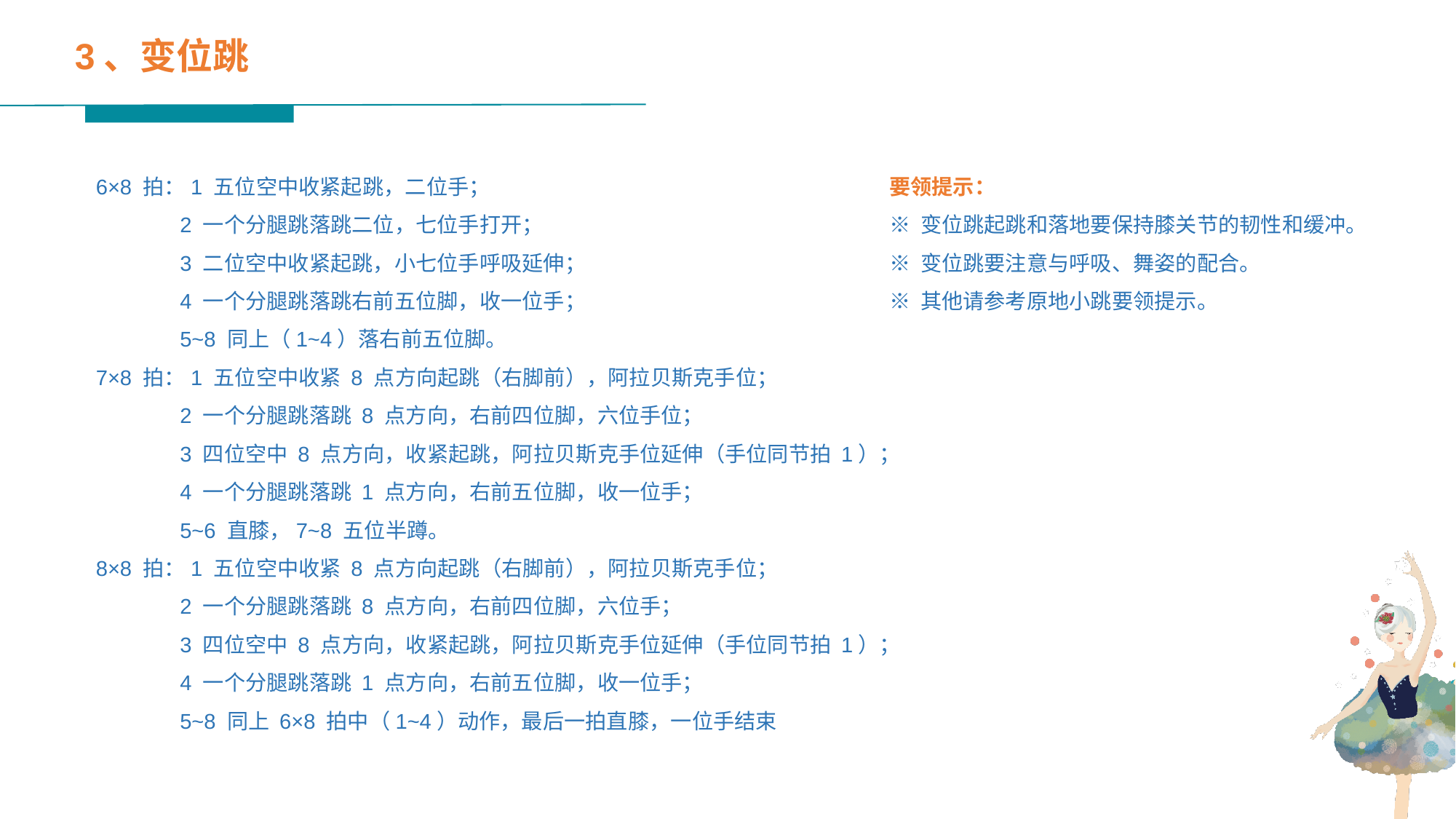

3、变位跳

6×8 拍：1 五位空中收紧起跳，二位手；
              2 一个分腿跳落跳二位，七位手打开；
              3 二位空中收紧起跳，小七位手呼吸延伸；
              4 一个分腿跳落跳右前五位脚，收一位手；
              5~8 同上（1~4）落右前五位脚。
7×8 拍：1 五位空中收紧 8 点方向起跳（右脚前），阿拉贝斯克手位；
              2 一个分腿跳落跳 8 点方向，右前四位脚，六位手位；
              3 四位空中 8 点方向，收紧起跳，阿拉贝斯克手位延伸（手位同节拍 1）；
              4 一个分腿跳落跳 1 点方向，右前五位脚，收一位手；
              5~6 直膝，7~8 五位半蹲。
8×8 拍：1 五位空中收紧 8 点方向起跳（右脚前），阿拉贝斯克手位；
              2 一个分腿跳落跳 8 点方向，右前四位脚，六位手；
              3 四位空中 8 点方向，收紧起跳，阿拉贝斯克手位延伸（手位同节拍 1）；
              4 一个分腿跳落跳 1 点方向，右前五位脚，收一位手；
              5~8 同上 6×8 拍中（1~4）动作，最后一拍直膝，一位手结束
要领提示：
※ 变位跳起跳和落地要保持膝关节的韧性和缓冲。
※ 变位跳要注意与呼吸、舞姿的配合。
※ 其他请参考原地小跳要领提示。